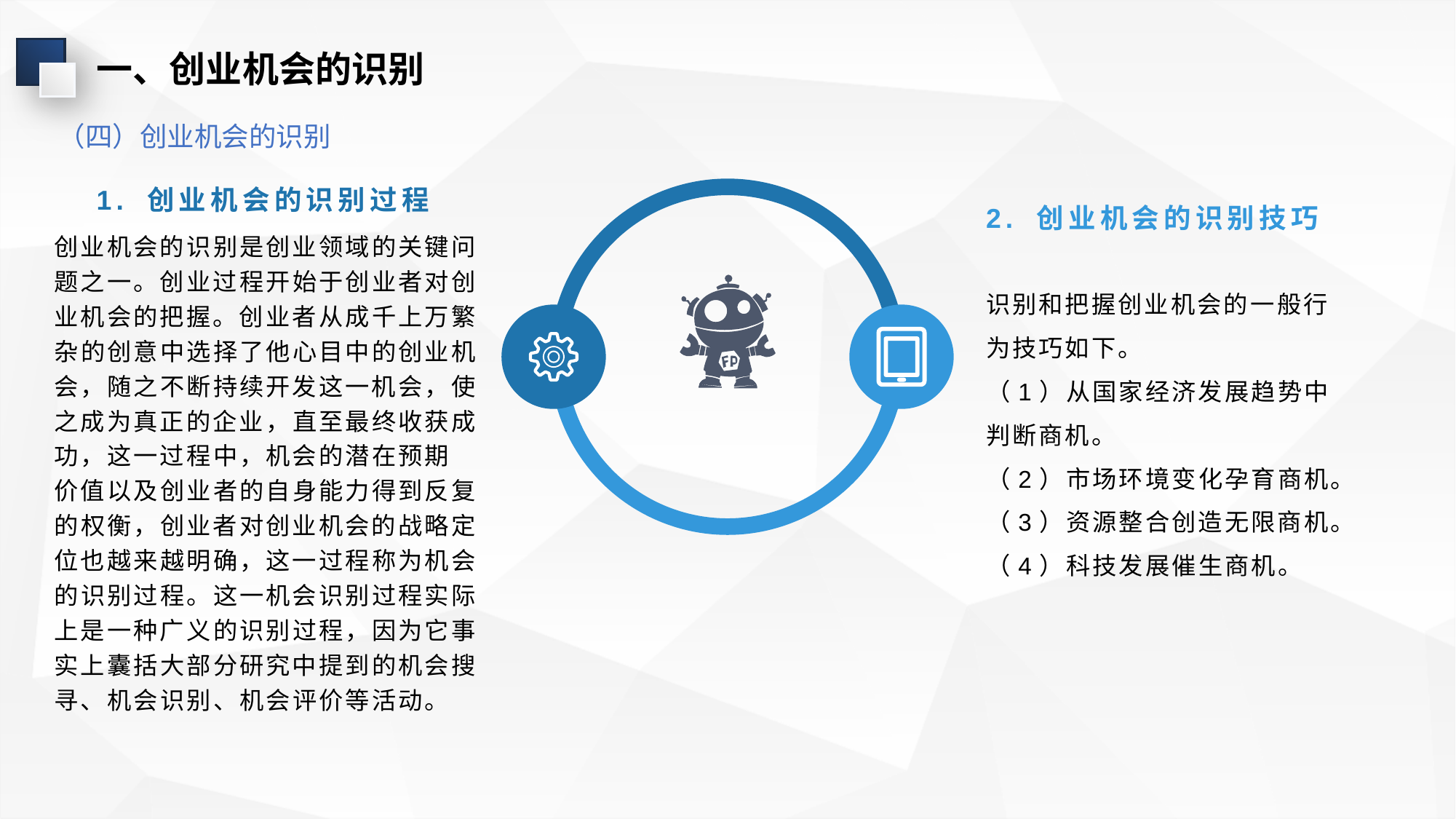

一、创业机会的识别
（四）创业机会的识别
1. 创业机会的识别过程

2. 创业机会的识别技巧
创业机会的识别是创业领域的关键问题之一。创业过程开始于创业者对创业机会的把握。创业者从成千上万繁杂的创意中选择了他心目中的创业机会，随之不断持续开发这一机会，使之成为真正的企业，直至最终收获成功，这一过程中，机会的潜在预期
价值以及创业者的自身能力得到反复的权衡，创业者对创业机会的战略定位也越来越明确，这一过程称为机会的识别过程。这一机会识别过程实际上是一种广义的识别过程，因为它事实上囊括大部分研究中提到的机会搜寻、机会识别、机会评价等活动。

识别和把握创业机会的一般行为技巧如下。
（1）从国家经济发展趋势中判断商机。
（2）市场环境变化孕育商机。
（3）资源整合创造无限商机。
（4）科技发展催生商机。